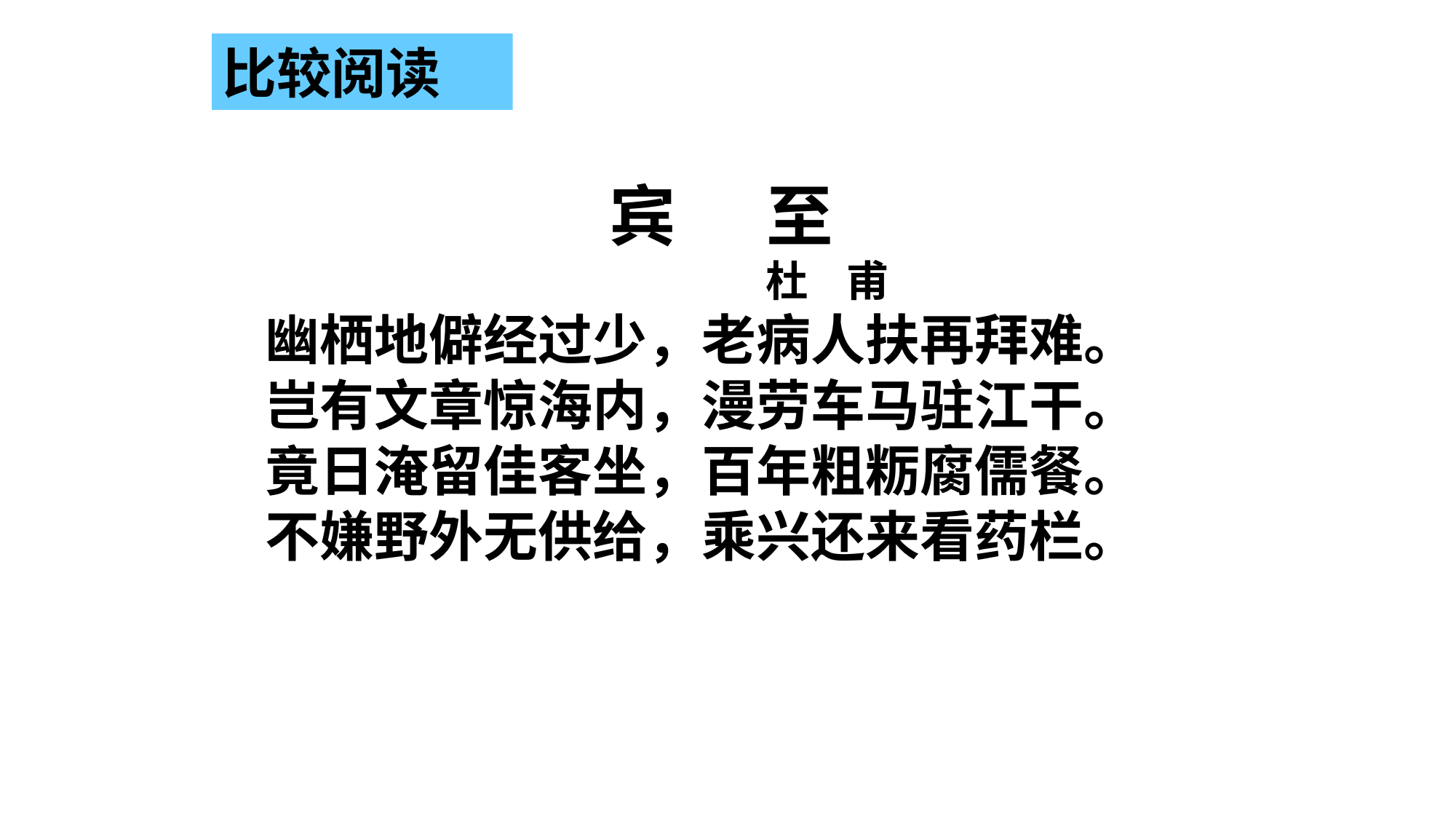

比较阅读
宾      至
                     杜    甫
 幽栖地僻经过少，老病人扶再拜难。
 岂有文章惊海内，漫劳车马驻江干。
 竟日淹留佳客坐，百年粗粝腐儒餐。
 不嫌野外无供给，乘兴还来看药栏。